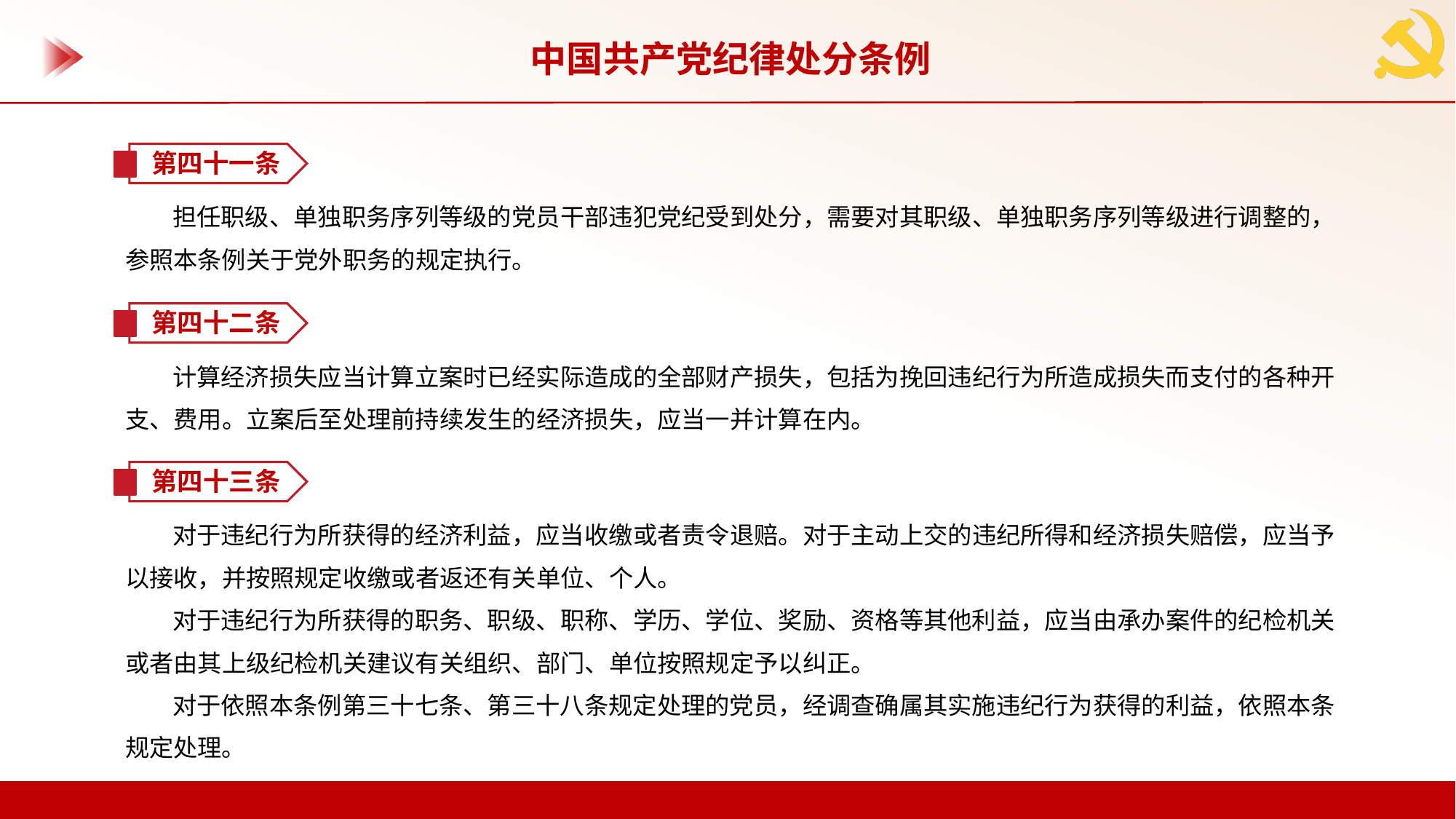

中国共产党纪律处分条例
第四十一条

担任职级、单独职务序列等级的党员干部违犯党纪受到处分，需要对其职级、单独职务序列等级进行调整的，参照本条例关于党外职务的规定执行。
第四十二条

计算经济损失应当计算立案时已经实际造成的全部财产损失，包括为挽回违纪行为所造成损失而支付的各种开支、费用。立案后至处理前持续发生的经济损失，应当一并计算在内。
第四十三条

对于违纪行为所获得的经济利益，应当收缴或者责令退赔。对于主动上交的违纪所得和经济损失赔偿，应当予以接收，并按照规定收缴或者返还有关单位、个人。
对于违纪行为所获得的职务、职级、职称、学历、学位、奖励、资格等其他利益，应当由承办案件的纪检机关或者由其上级纪检机关建议有关组织、部门、单位按照规定予以纠正。
对于依照本条例第三十七条、第三十八条规定处理的党员，经调查确属其实施违纪行为获得的利益，依照本条规定处理。